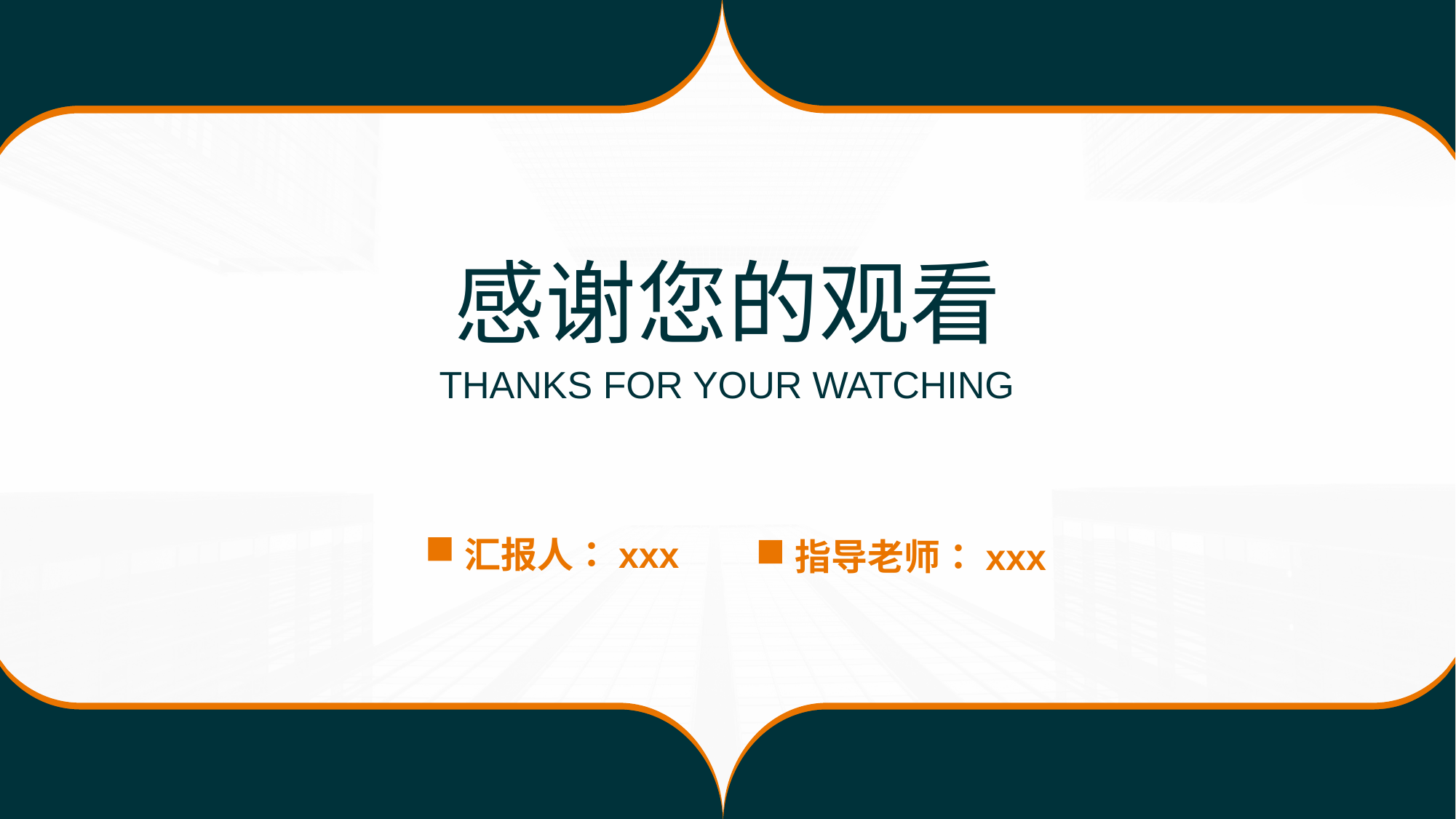

感谢您的观看
THANKS FOR YOUR WATCHING
汇报人：xxx
指导老师：xxx